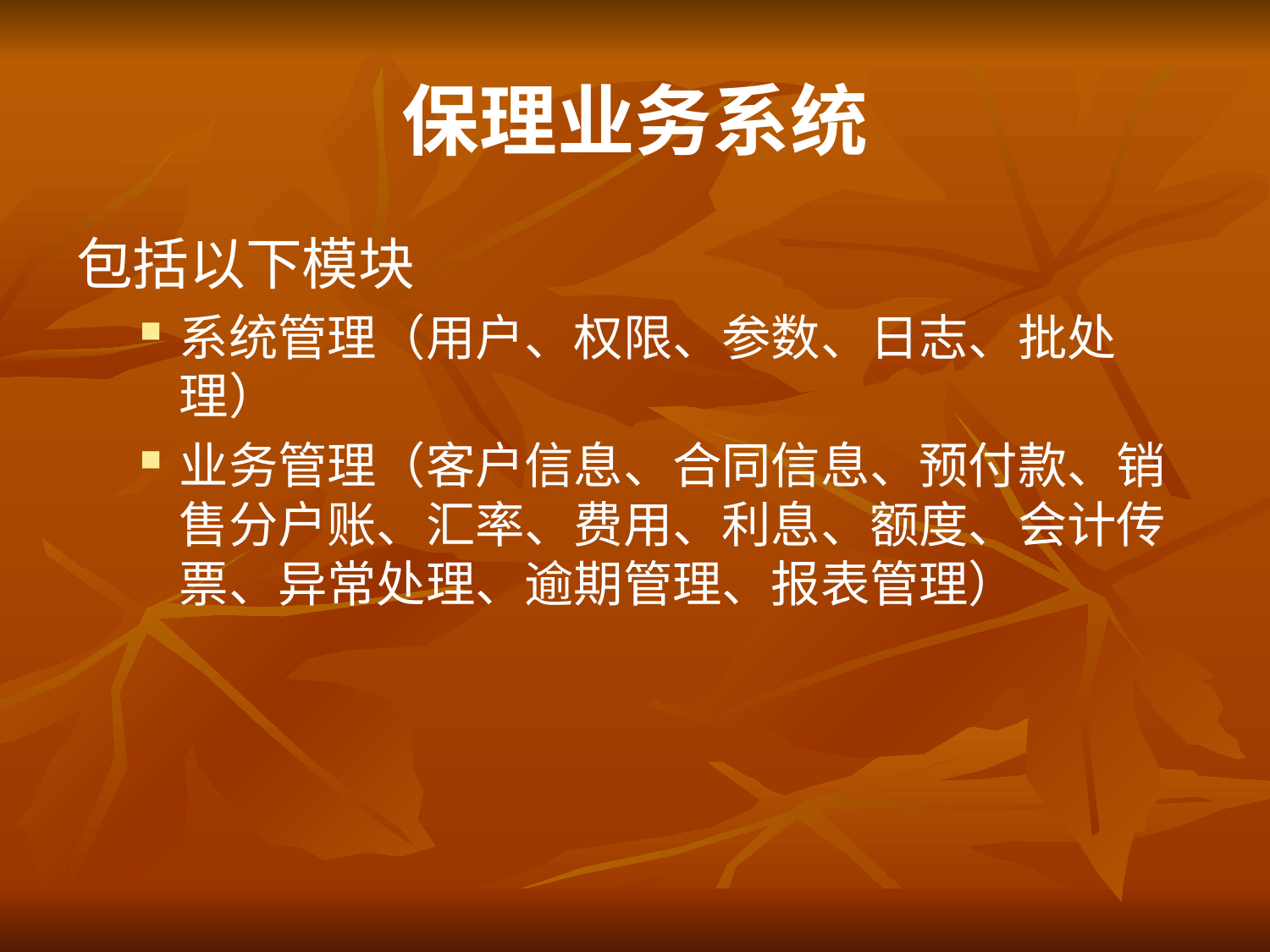

# 保理业务系统
包括以下模块
系统管理（用户、权限、参数、日志、批处理）
业务管理（客户信息、合同信息、预付款、销售分户账、汇率、费用、利息、额度、会计传票、异常处理、逾期管理、报表管理）